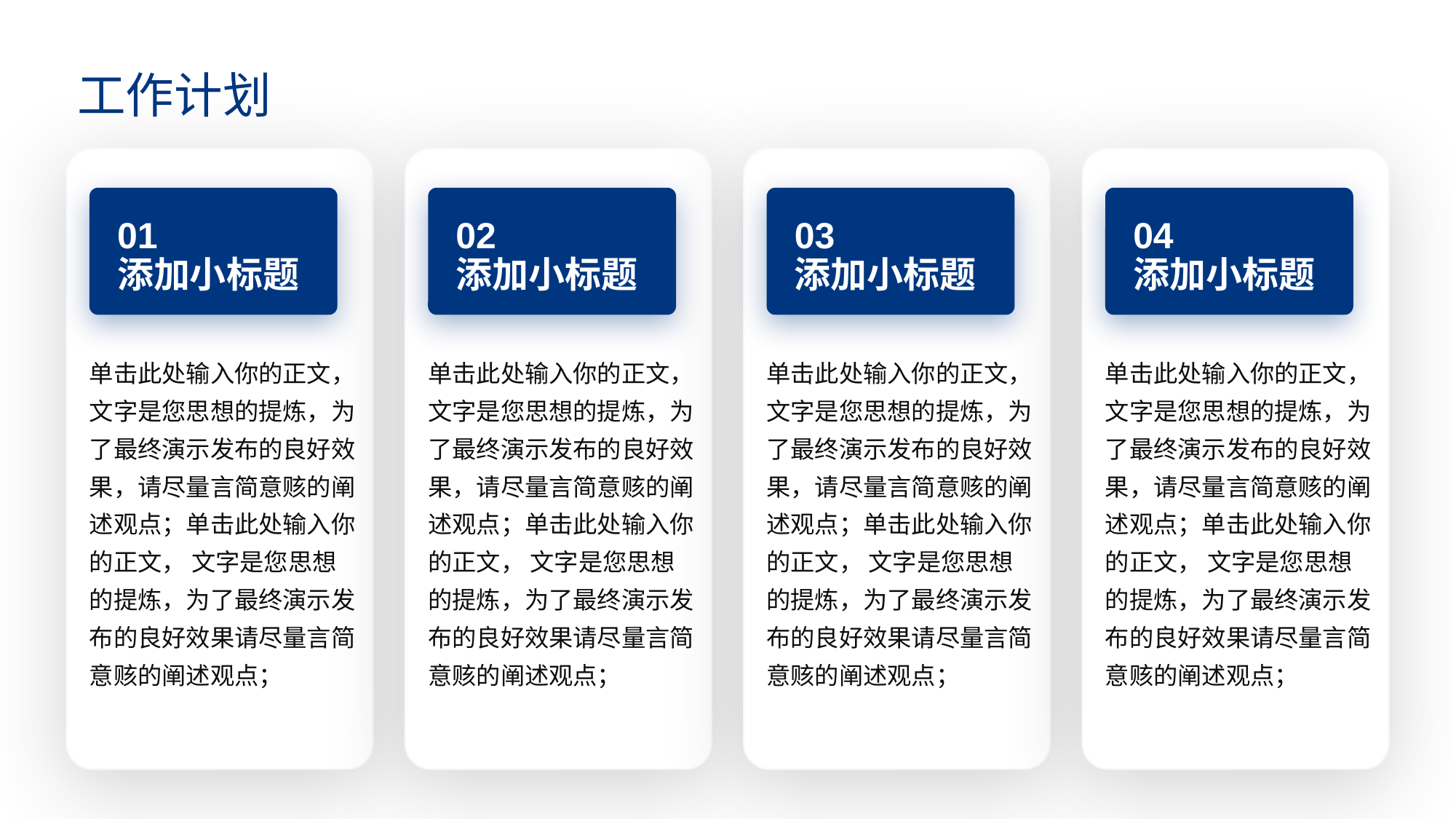

工作计划

01
添加小标题
单击此处输入你的正文， 文字是您思想的提炼，为了最终演示发布的良好效果，请尽量言简意赅的阐述观点；单击此处输入你的正文， 文字是您思想的提炼，为了最终演示发布的良好效果请尽量言简意赅的阐述观点；

02
添加小标题
单击此处输入你的正文， 文字是您思想的提炼，为了最终演示发布的良好效果，请尽量言简意赅的阐述观点；单击此处输入你的正文， 文字是您思想的提炼，为了最终演示发布的良好效果请尽量言简意赅的阐述观点；

03
添加小标题
单击此处输入你的正文， 文字是您思想的提炼，为了最终演示发布的良好效果，请尽量言简意赅的阐述观点；单击此处输入你的正文， 文字是您思想的提炼，为了最终演示发布的良好效果请尽量言简意赅的阐述观点；

04
添加小标题
单击此处输入你的正文， 文字是您思想的提炼，为了最终演示发布的良好效果，请尽量言简意赅的阐述观点；单击此处输入你的正文， 文字是您思想的提炼，为了最终演示发布的良好效果请尽量言简意赅的阐述观点；